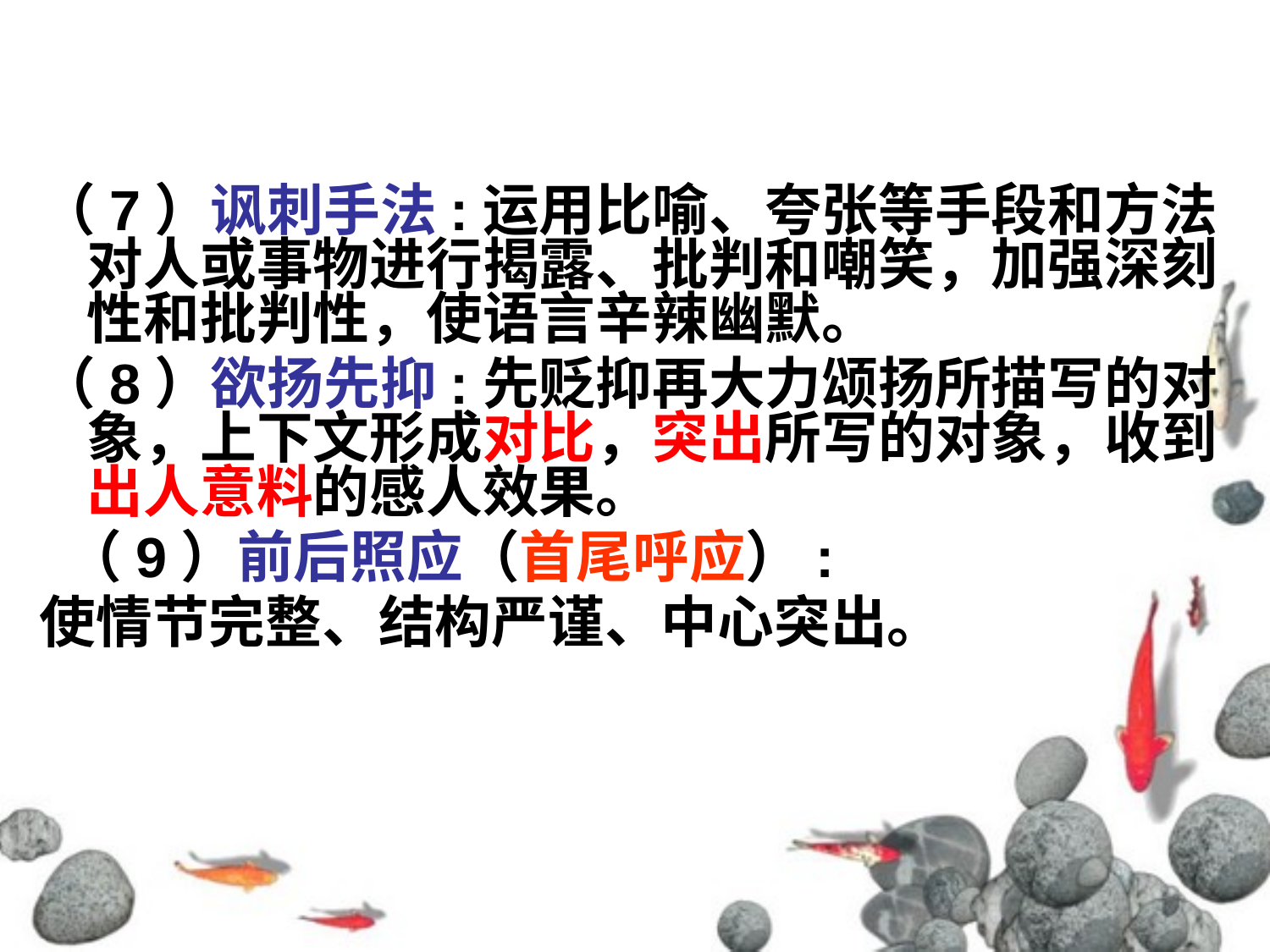

（7）讽刺手法:运用比喻、夸张等手段和方法对人或事物进行揭露、批判和嘲笑，加强深刻性和批判性，使语言辛辣幽默。
（8）欲扬先抑:先贬抑再大力颂扬所描写的对象，上下文形成对比，突出所写的对象，收到出人意料的感人效果。
 （9）前后照应（首尾呼应）:
使情节完整、结构严谨、中心突出。